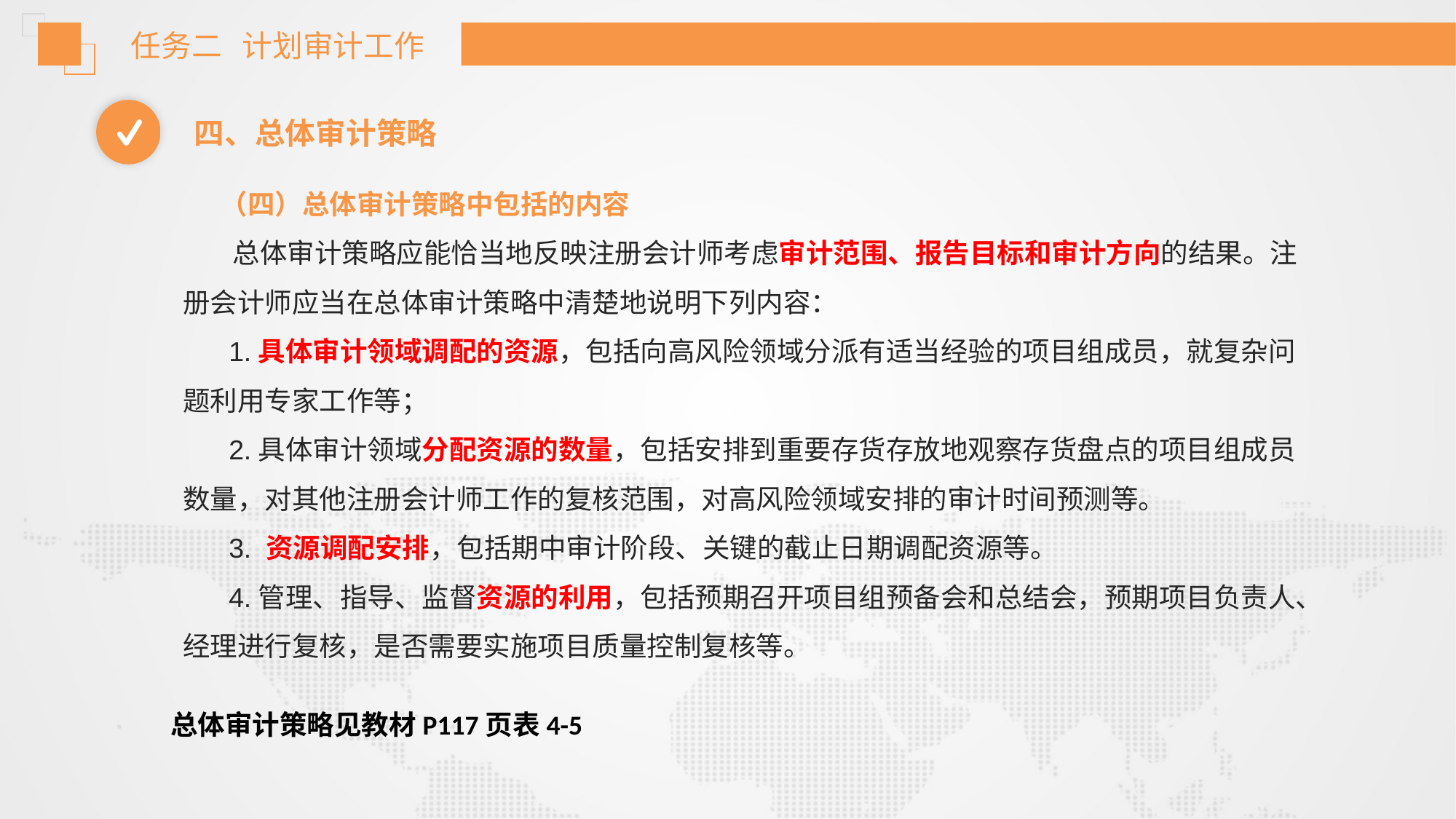

任务二   计划审计工作

四、总体审计策略
     （四）总体审计策略中包括的内容
       总体审计策略应能恰当地反映注册会计师考虑审计范围、报告目标和审计方向的结果。注册会计师应当在总体审计策略中清楚地说明下列内容：
      1.具体审计领域调配的资源，包括向高风险领域分派有适当经验的项目组成员，就复杂问题利用专家工作等；
      2.具体审计领域分配资源的数量，包括安排到重要存货存放地观察存货盘点的项目组成员数量，对其他注册会计师工作的复核范围，对高风险领域安排的审计时间预测等。
      3. 资源调配安排，包括期中审计阶段、关键的截止日期调配资源等。
      4.管理、指导、监督资源的利用，包括预期召开项目组预备会和总结会，预期项目负责人、经理进行复核，是否需要实施项目质量控制复核等。
总体审计策略见教材P117页表4-5